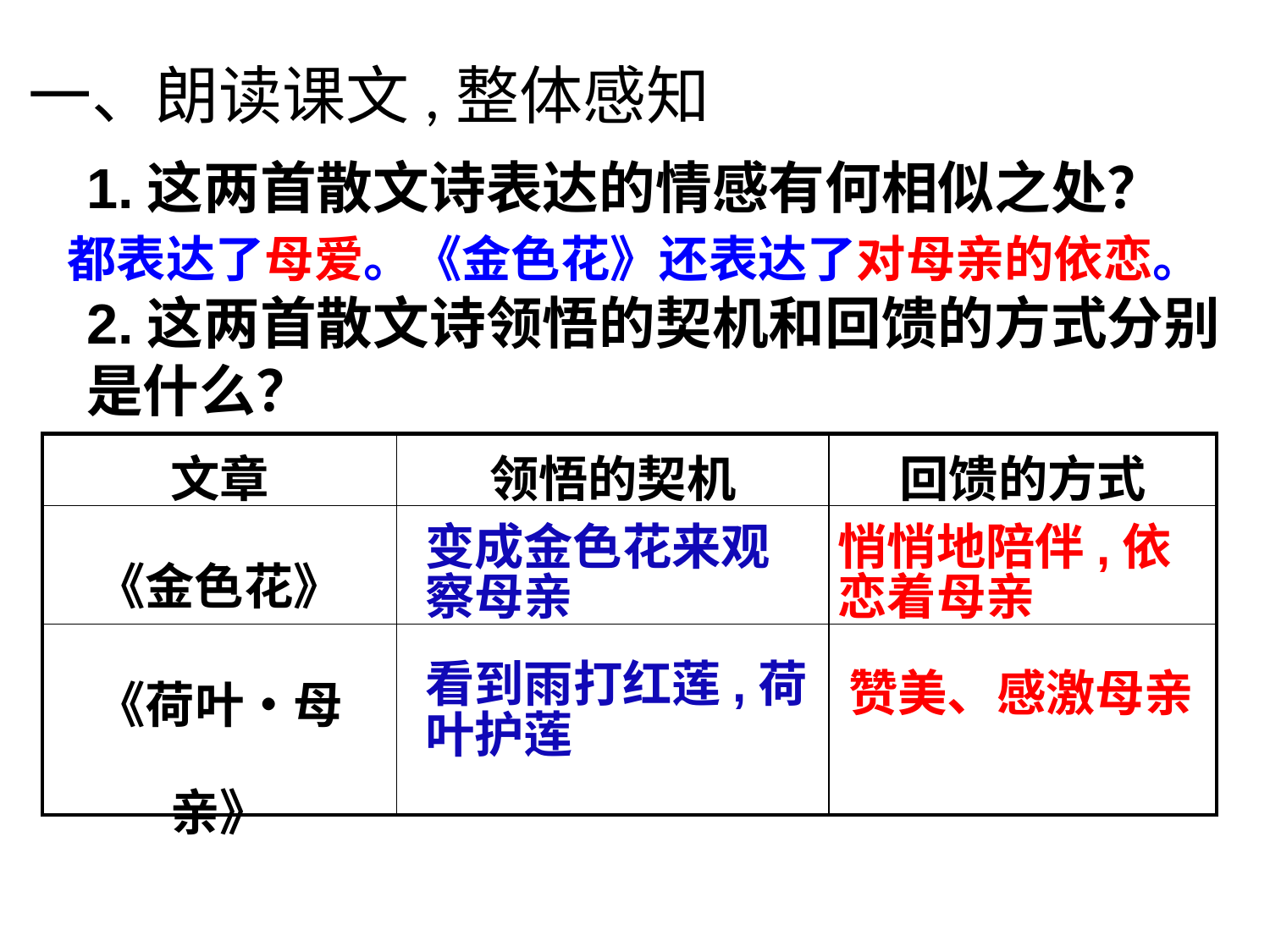

一、朗读课文,整体感知
1.这两首散文诗表达的情感有何相似之处？

2.这两首散文诗领悟的契机和回馈的方式分别是什么？
都表达了母爱。《金色花》还表达了对母亲的依恋。
| 文章 | 领悟的契机 | 回馈的方式 |
| --- | --- | --- |
| 《金色花》 |  |  |
| 《荷叶•母亲》 |  |  |
变成金色花来观察母亲
悄悄地陪伴,依恋着母亲
看到雨打红莲,荷叶护莲
赞美、感激母亲